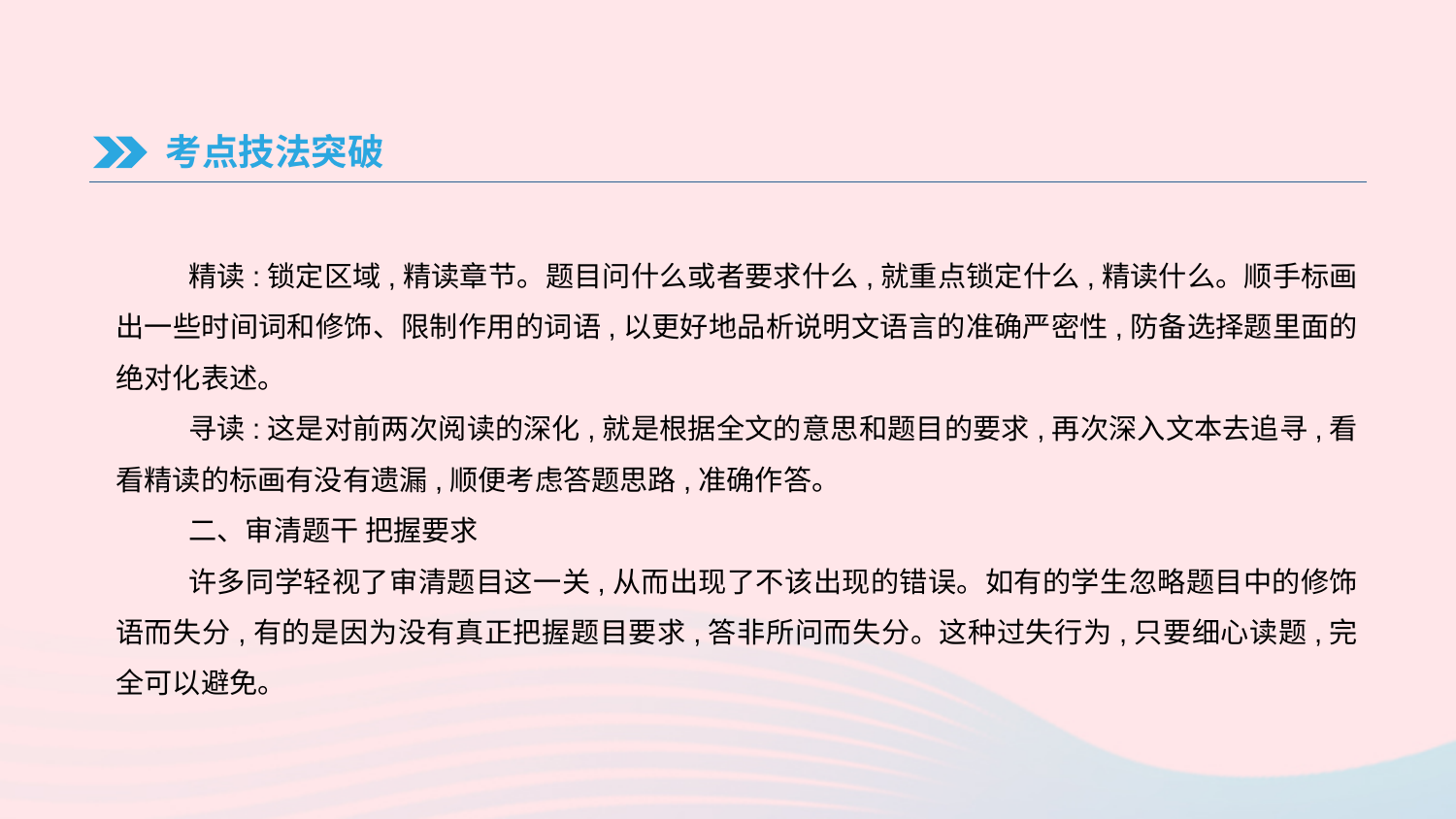

考点技法突破

精读:锁定区域,精读章节。题目问什么或者要求什么,就重点锁定什么,精读什么。顺手标画出一些时间词和修饰、限制作用的词语,以更好地品析说明文语言的准确严密性,防备选择题里面的绝对化表述。
寻读:这是对前两次阅读的深化,就是根据全文的意思和题目的要求,再次深入文本去追寻,看看精读的标画有没有遗漏,顺便考虑答题思路,准确作答。
二、审清题干 把握要求
许多同学轻视了审清题目这一关,从而出现了不该出现的错误。如有的学生忽略题目中的修饰语而失分,有的是因为没有真正把握题目要求,答非所问而失分。这种过失行为,只要细心读题,完全可以避免。